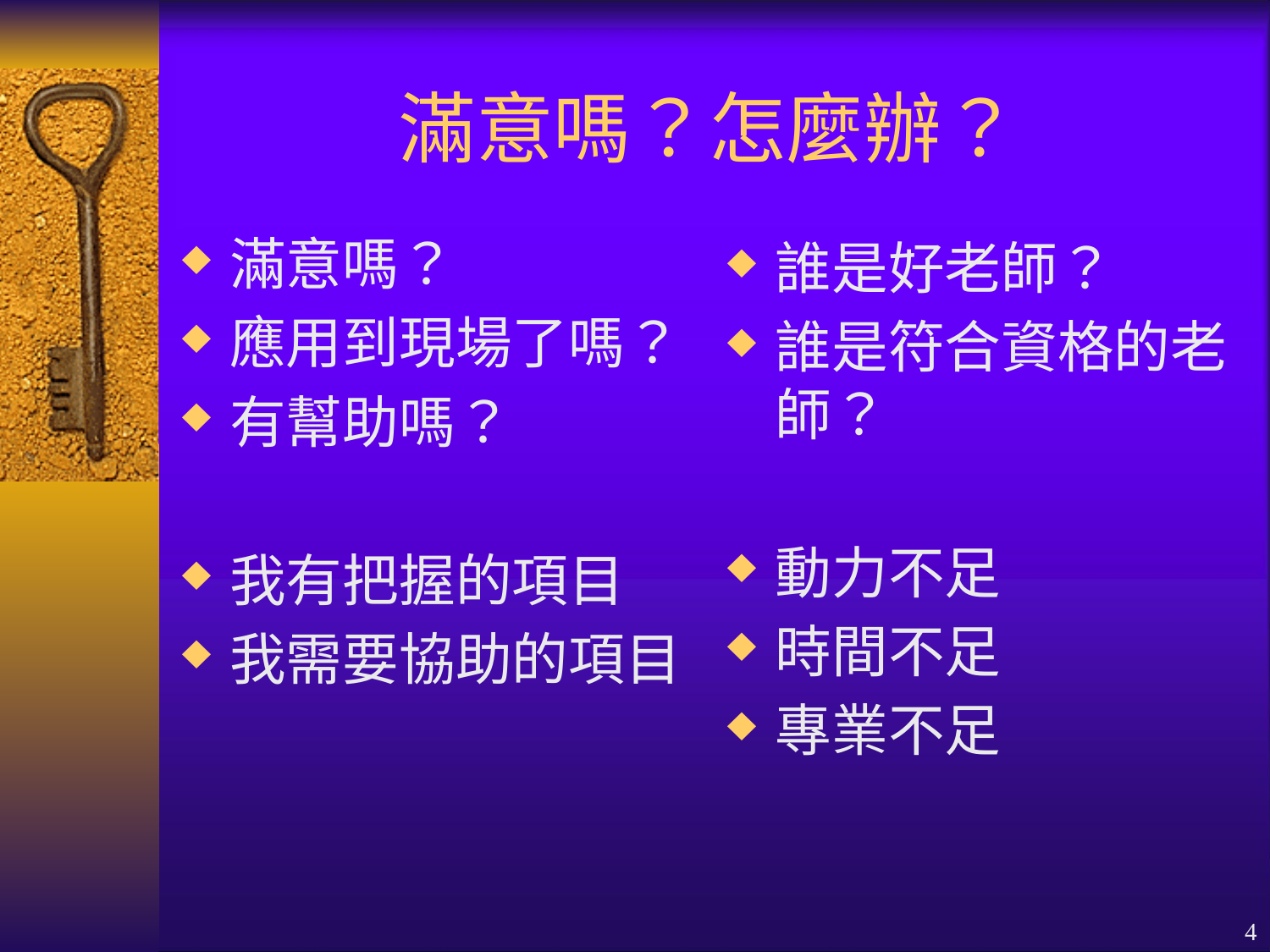

# 滿意嗎？怎麼辦？
滿意嗎？
應用到現場了嗎？
有幫助嗎？

我有把握的項目
我需要協助的項目
誰是好老師？
誰是符合資格的老師？

動力不足
時間不足
專業不足
4